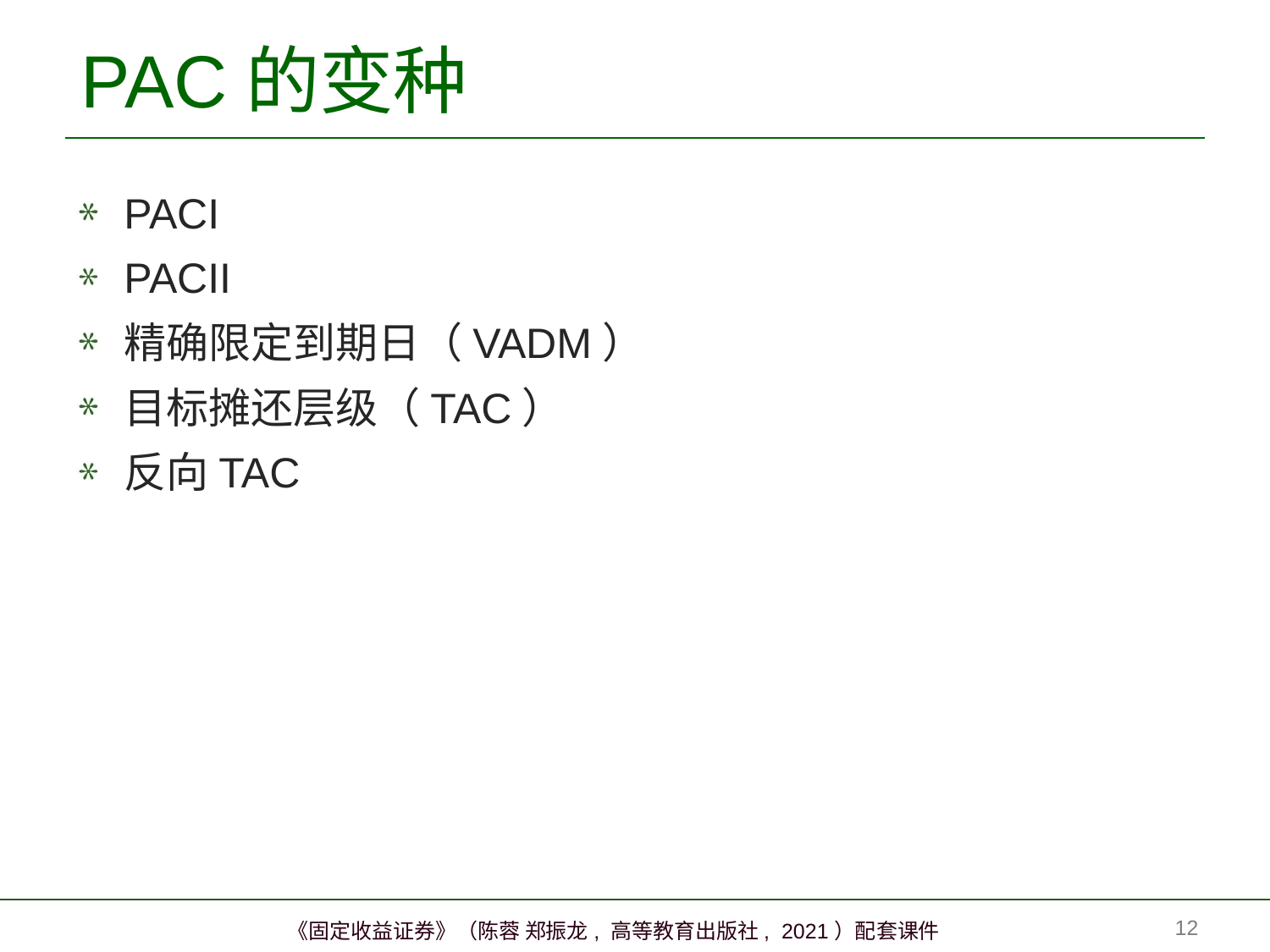

# PAC的变种
PACI
PACII
精确限定到期日（VADM）
目标摊还层级（TAC）
反向TAC
12